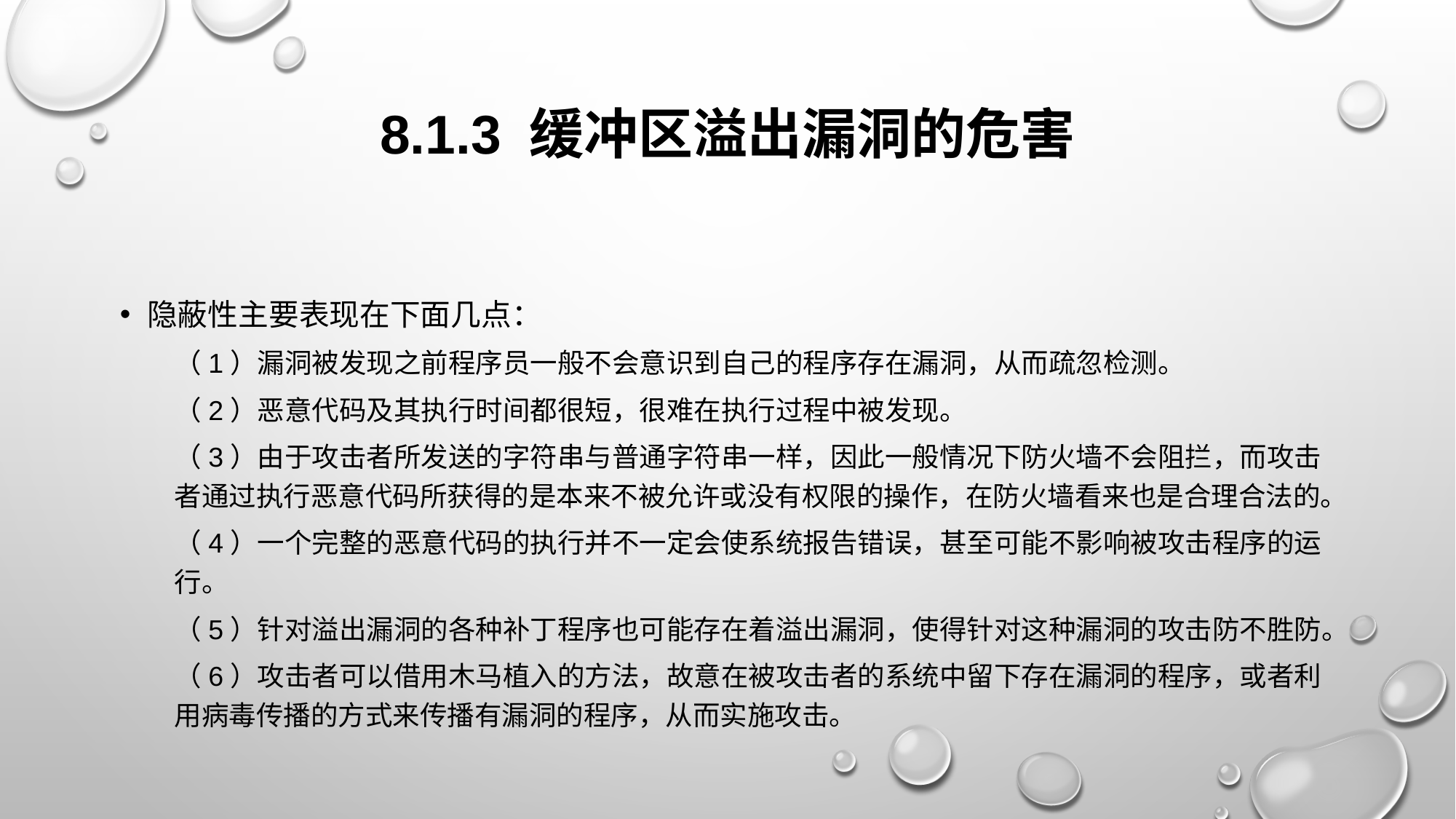

# 8.1.3 缓冲区溢出漏洞的危害
隐蔽性主要表现在下面几点：
（1）漏洞被发现之前程序员一般不会意识到自己的程序存在漏洞，从而疏忽检测。
（2）恶意代码及其执行时间都很短，很难在执行过程中被发现。
（3）由于攻击者所发送的字符串与普通字符串一样，因此一般情况下防火墙不会阻拦，而攻击者通过执行恶意代码所获得的是本来不被允许或没有权限的操作，在防火墙看来也是合理合法的。
（4）一个完整的恶意代码的执行并不一定会使系统报告错误，甚至可能不影响被攻击程序的运行。
（5）针对溢出漏洞的各种补丁程序也可能存在着溢出漏洞，使得针对这种漏洞的攻击防不胜防。
（6）攻击者可以借用木马植入的方法，故意在被攻击者的系统中留下存在漏洞的程序，或者利用病毒传播的方式来传播有漏洞的程序，从而实施攻击。